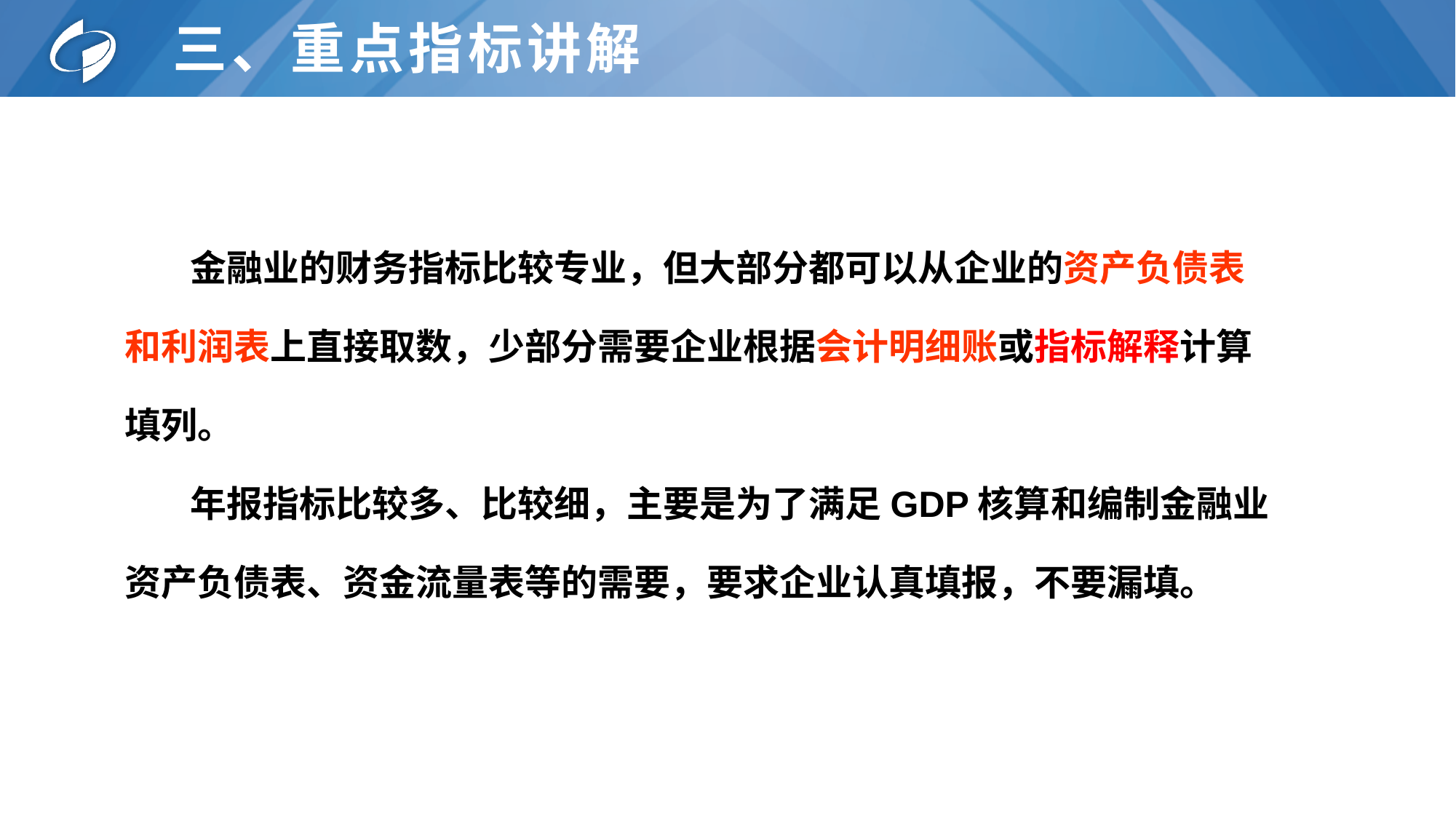

# 三、重点指标讲解
       金融业的财务指标比较专业，但大部分都可以从企业的资产负债表和利润表上直接取数，少部分需要企业根据会计明细账或指标解释计算填列。
       年报指标比较多、比较细，主要是为了满足GDP核算和编制金融业资产负债表、资金流量表等的需要，要求企业认真填报，不要漏填。